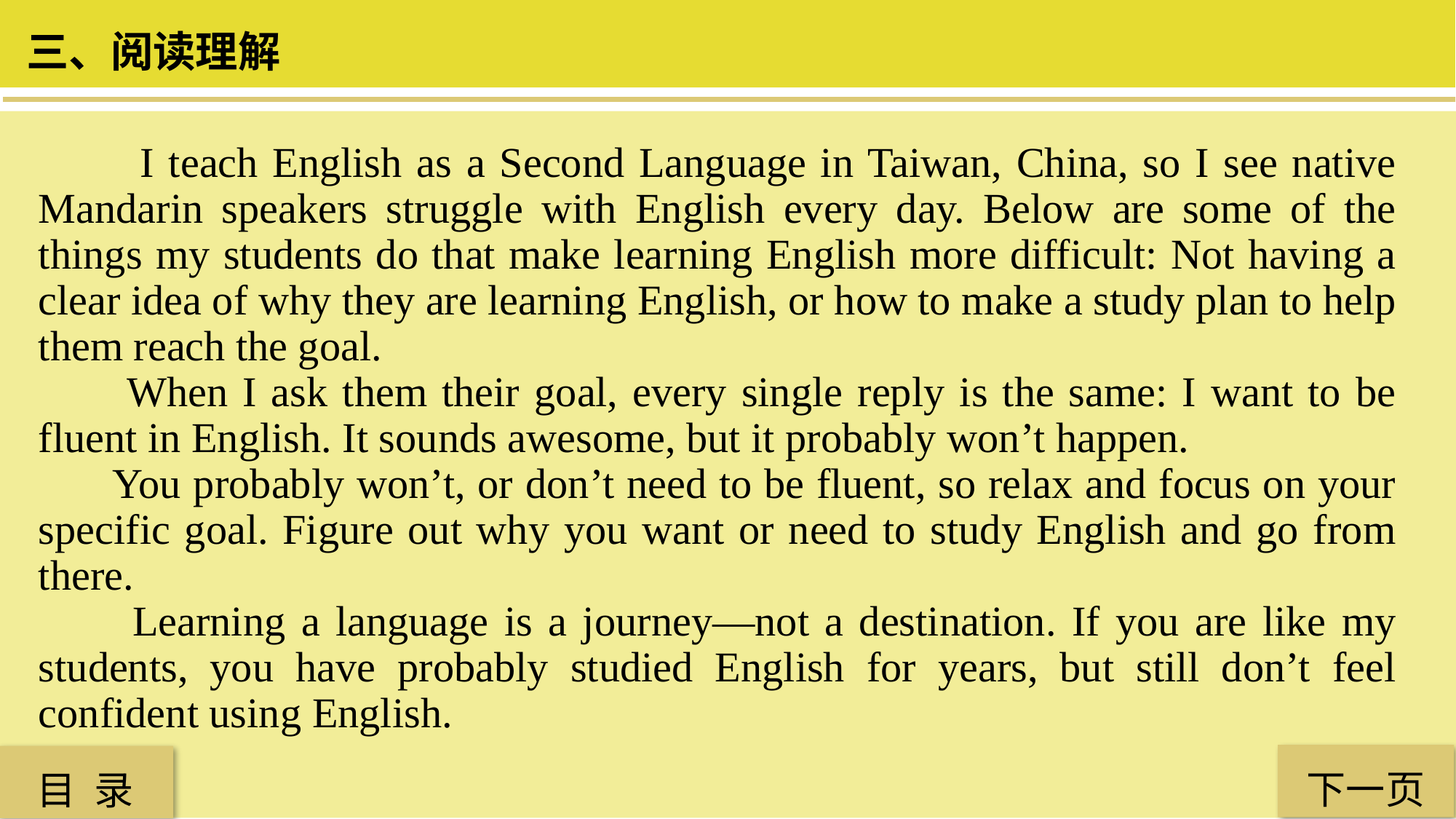

三、阅读理解
       I teach English as a Second Language in Taiwan, China, so I see native Mandarin speakers struggle with English every day. Below are some of the things my students do that make learning English more difficult: Not having a clear idea of why they are learning English, or how to make a study plan to help them reach the goal.
      When I ask them their goal, every single reply is the same: I want to be fluent in English. It sounds awesome, but it probably won’t happen.
      You probably won’t, or don’t need to be fluent, so relax and focus on your specific goal. Figure out why you want or need to study English and go from there.
      Learning a language is a journey—not a destination. If you are like my students, you have probably studied English for years, but still don’t feel confident using English.